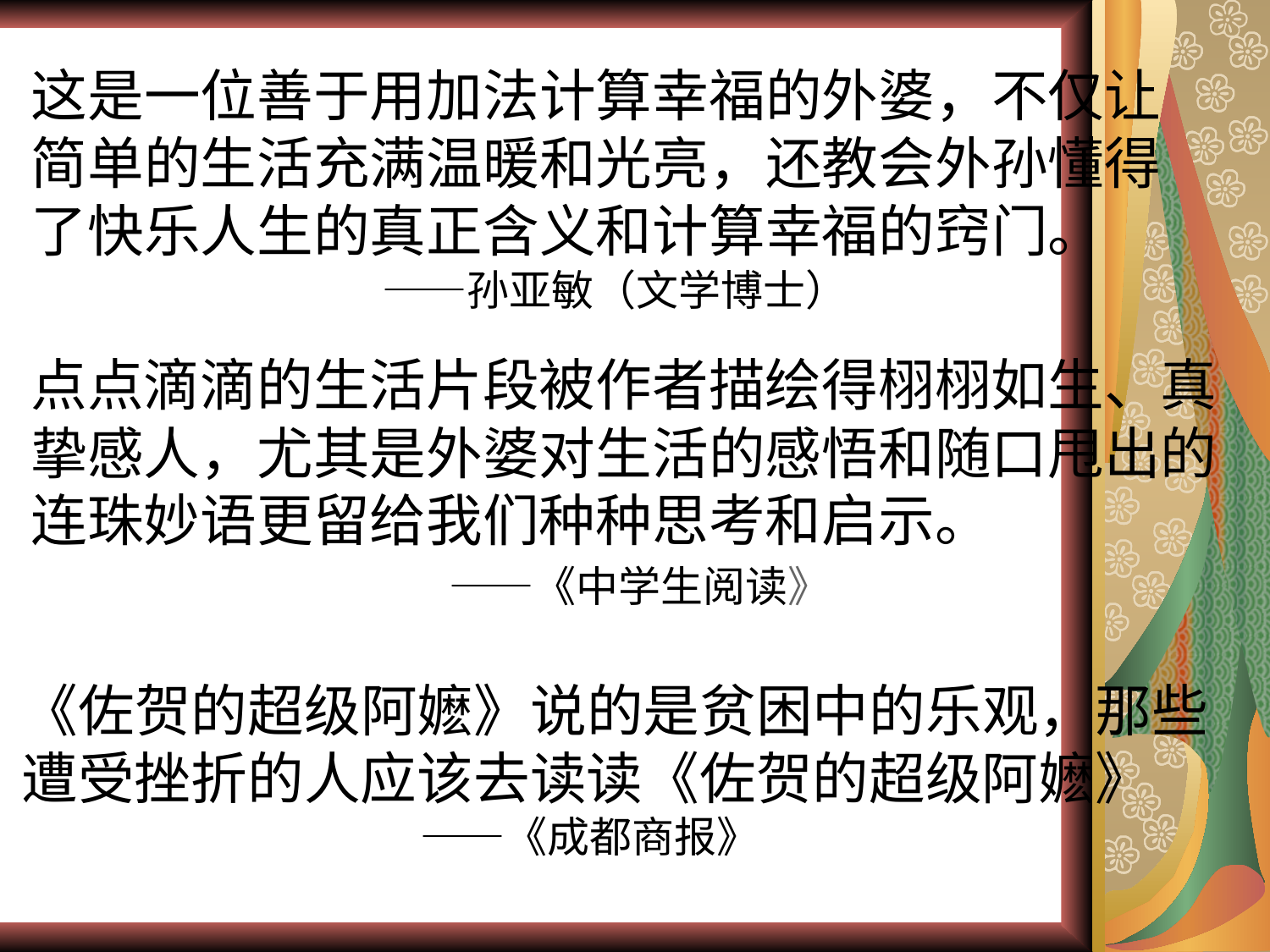

这是一位善于用加法计算幸福的外婆，不仅让简单的生活充满温暖和光亮，还教会外孙懂得了快乐人生的真正含义和计算幸福的窍门。
　　                            ——孙亚敏（文学博士）
点点滴滴的生活片段被作者描绘得栩栩如生、真挚感人，尤其是外婆对生活的感悟和随口甩出的连珠妙语更留给我们种种思考和启示。
　　                             ——《中学生阅读》
《佐贺的超级阿嬷》说的是贫困中的乐观，那些遭受挫折的人应该去读读《佐贺的超级阿嬷》
　　                                 ——《成都商报》